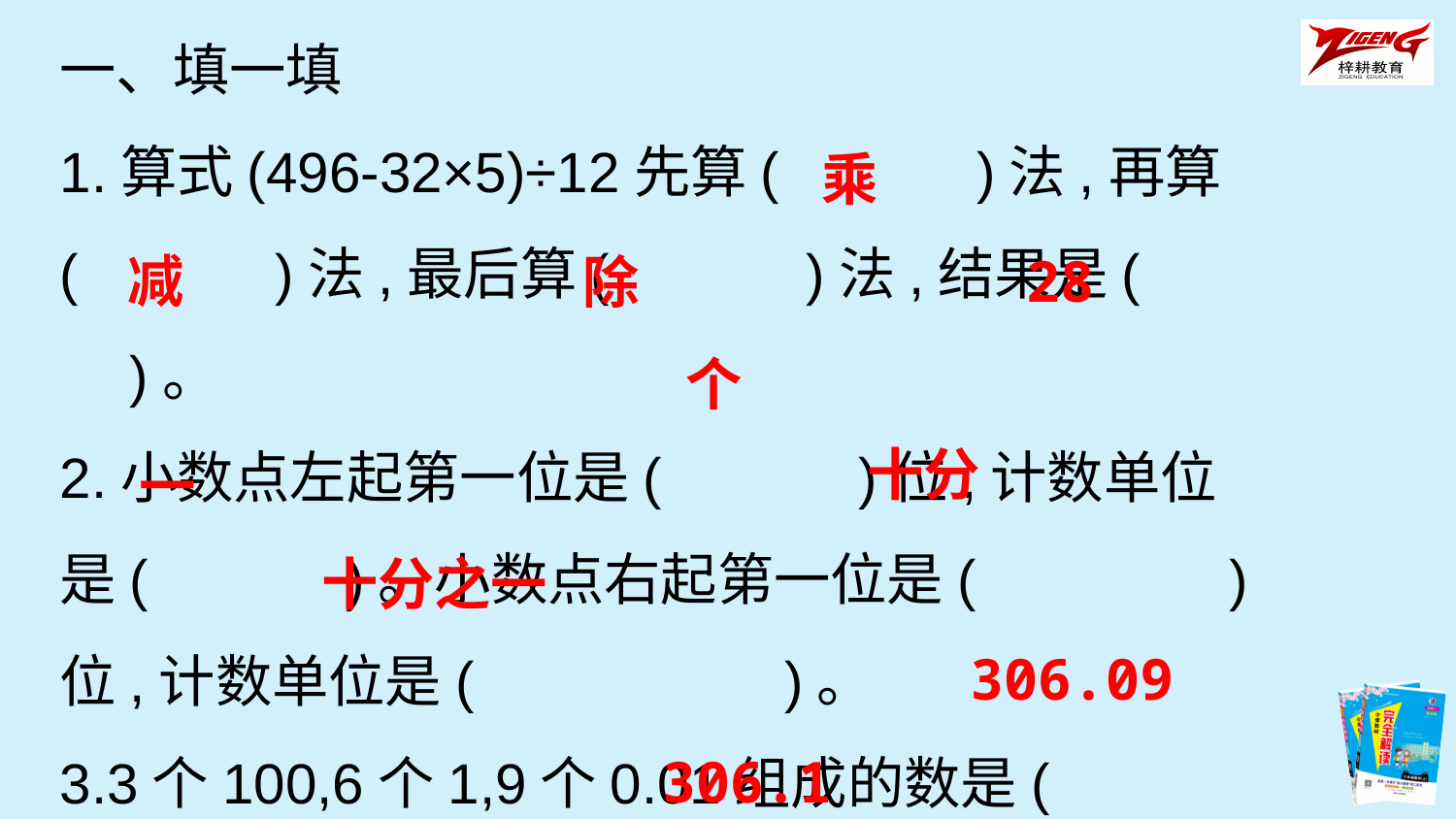

一、填一填
1.算式(496-32×5)÷12先算(　　　)法,再算
(　　　)法,最后算(　　　)法,结果是(　　　)。
2.小数点左起第一位是(　　　)位,计数单位是(　　　)。小数点右起第一位是(　　　　)位,计数单位是(　　　　　)。
3.3个100,6个1,9个0.01组成的数是(　　　　),四舍五入保留一位小数是(　　　　)。
乘
减
28
除
个
十分
一
十分之一
306.09
306.1